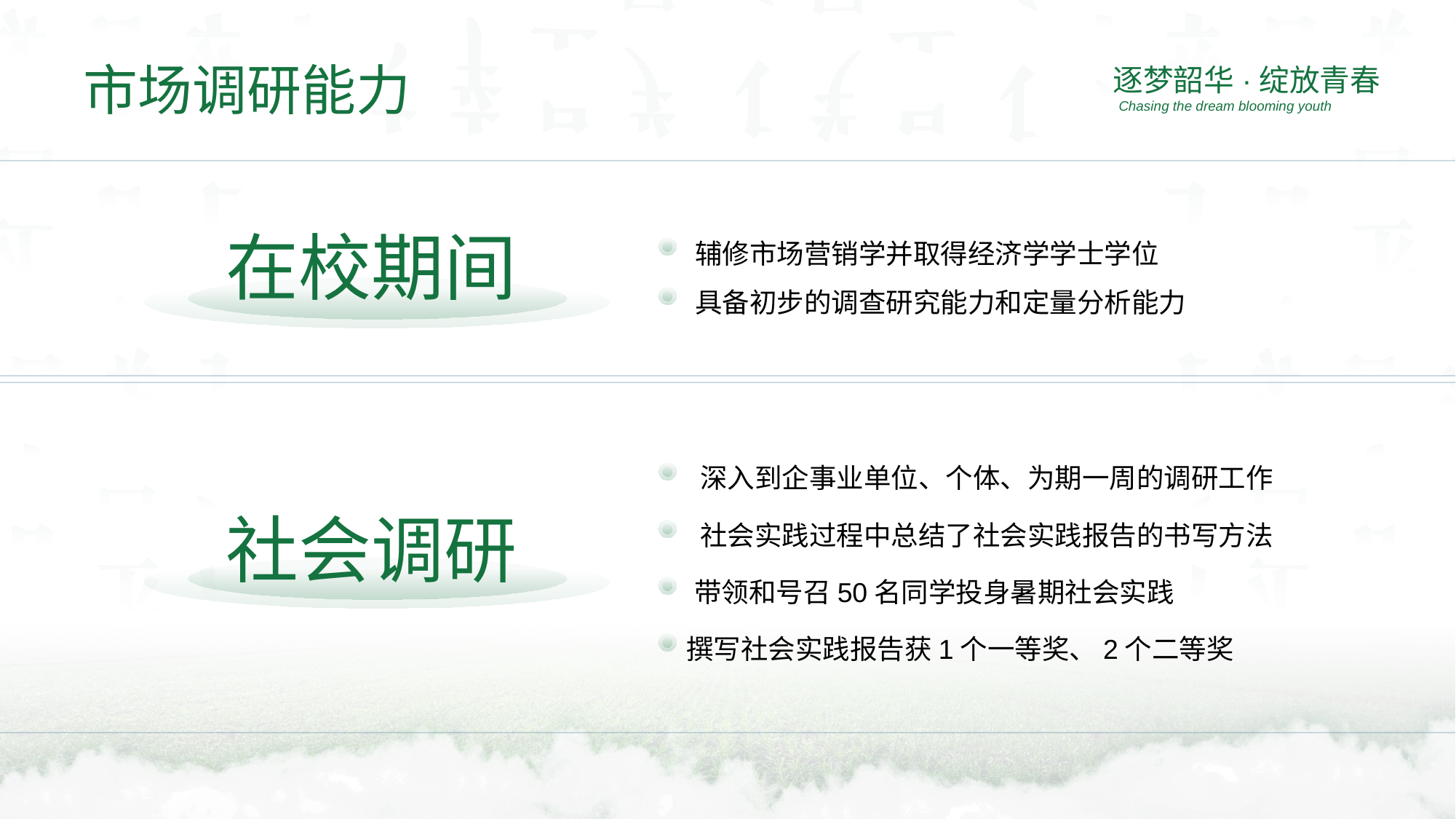

市场调研能力
逐梦韶华·绽放青春
Chasing the dream blooming youth

辅修市场营销学并取得经济学学士学位
在校期间

具备初步的调查研究能力和定量分析能力

深入到企事业单位、个体、为期一周的调研工作

社会实践过程中总结了社会实践报告的书写方法
社会调研

带领和号召50名同学投身暑期社会实践

撰写社会实践报告获1个一等奖、2个二等奖